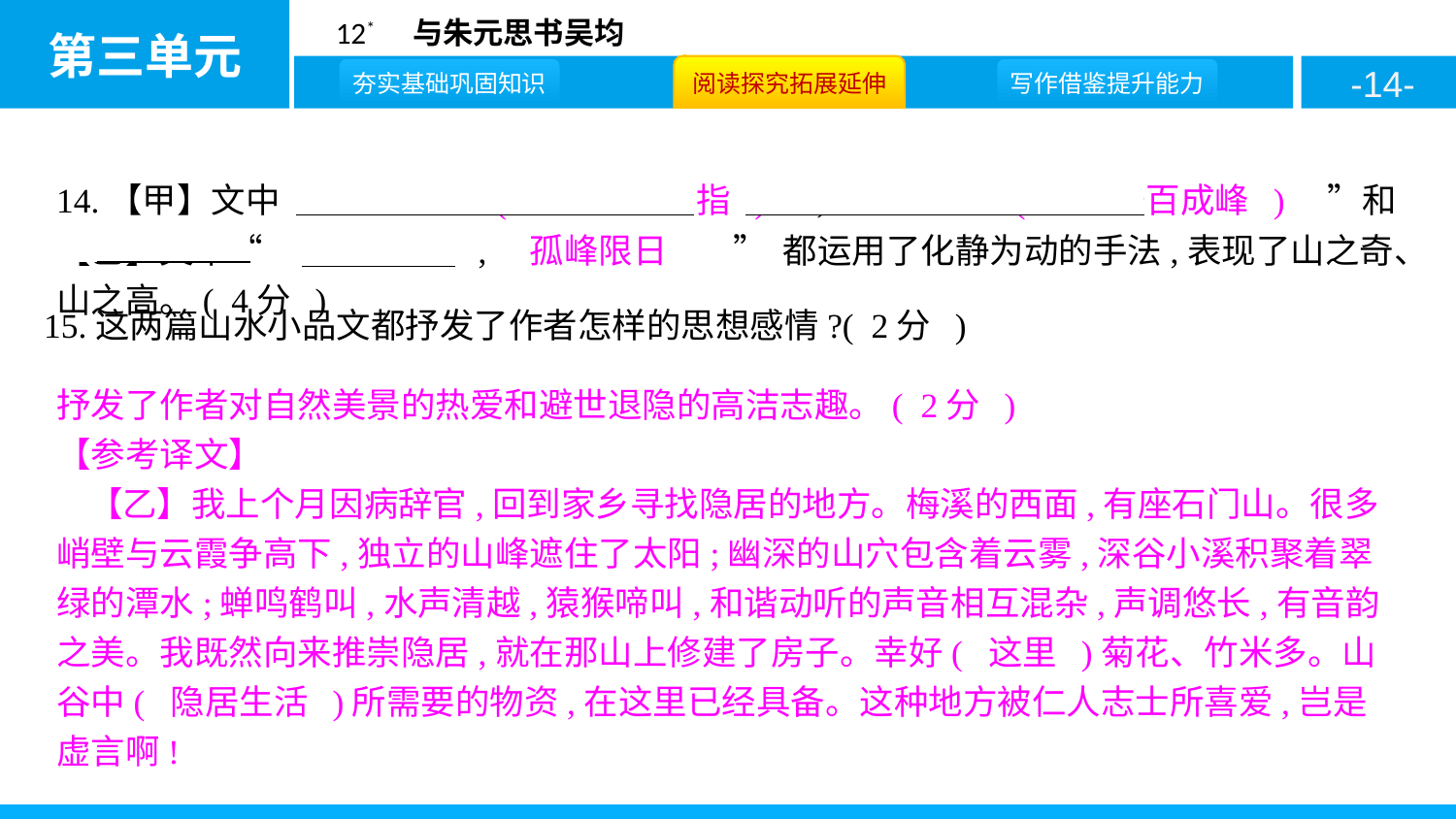

14.【甲】文中“　负势竞上(  或:争高直指  )　,　互相轩邈(  或:千百成峰  )　”和【乙】文中“　森壁争霞　,　孤峰限日　    ”  都运用了化静为动的手法,表现了山之奇、山之高。(  4分  )

15.这两篇山水小品文都抒发了作者怎样的思想感情?(  2分  )
抒发了作者对自然美景的热爱和避世退隐的高洁志趣。(  2分  )
【参考译文】
【乙】我上个月因病辞官,回到家乡寻找隐居的地方。梅溪的西面,有座石门山。很多峭壁与云霞争高下,独立的山峰遮住了太阳;幽深的山穴包含着云雾,深谷小溪积聚着翠绿的潭水;蝉鸣鹤叫,水声清越,猿猴啼叫,和谐动听的声音相互混杂,声调悠长,有音韵之美。我既然向来推崇隐居,就在那山上修建了房子。幸好(  这里  )菊花、竹米多。山谷中(  隐居生活  )所需要的物资,在这里已经具备。这种地方被仁人志士所喜爱,岂是虚言啊!